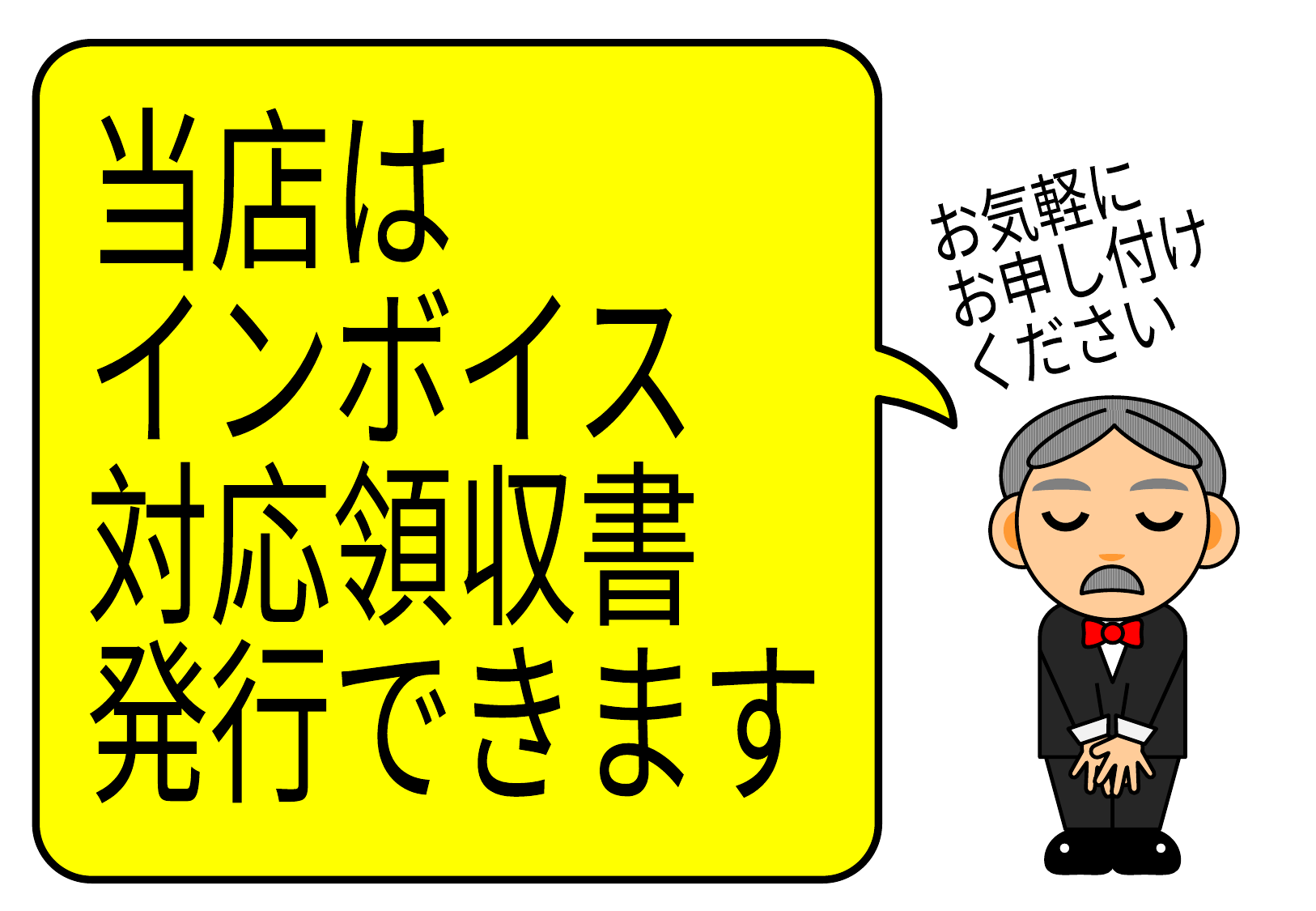

当店は
インボイス
対応領収書
発行できます
お気軽に
お申し付け
ください